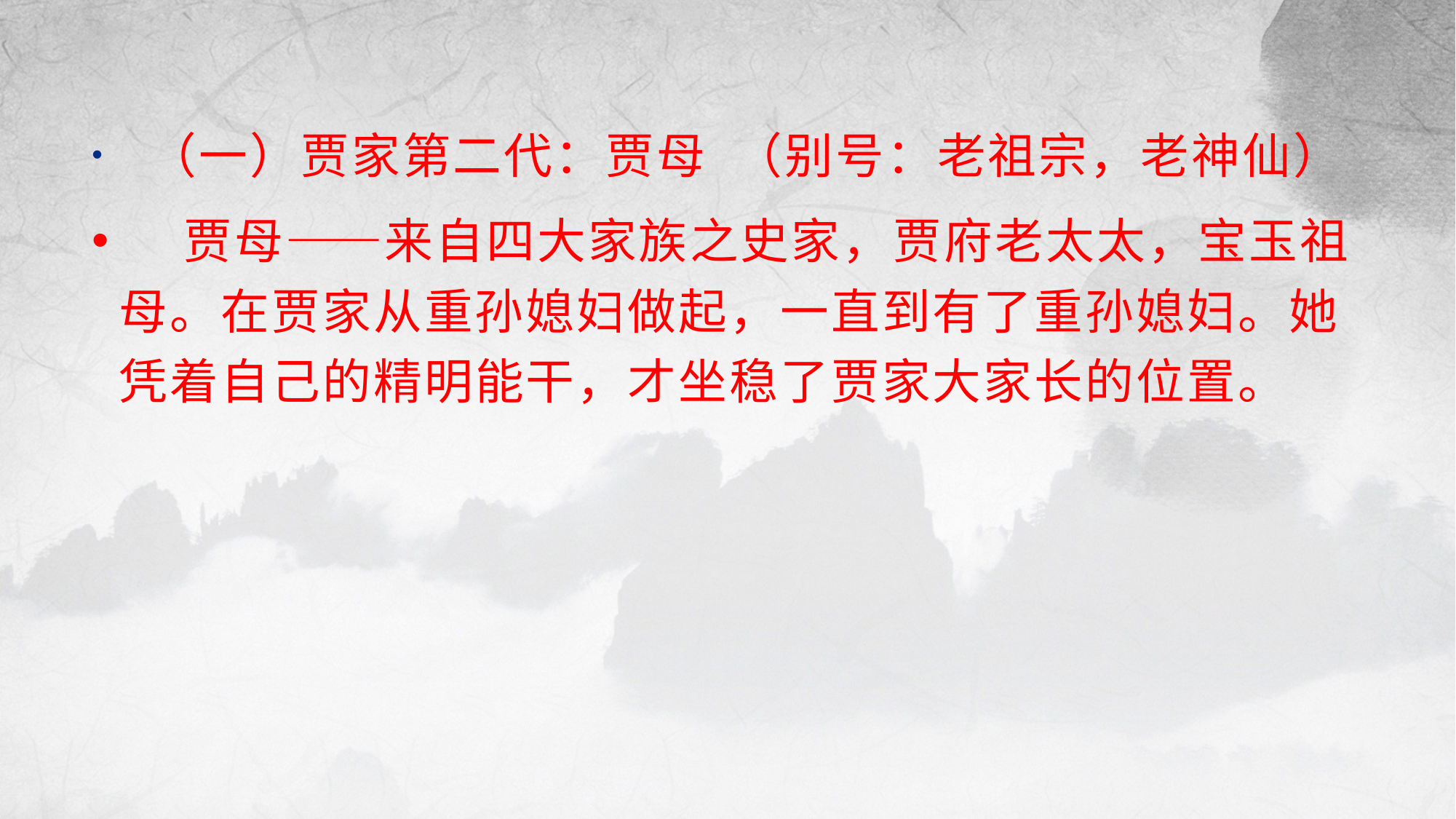

（一）贾家第二代：贾母  （别号：老祖宗，老神仙）
    贾母——来自四大家族之史家，贾府老太太，宝玉祖母。在贾家从重孙媳妇做起，一直到有了重孙媳妇。她凭着自己的精明能干，才坐稳了贾家大家长的位置。